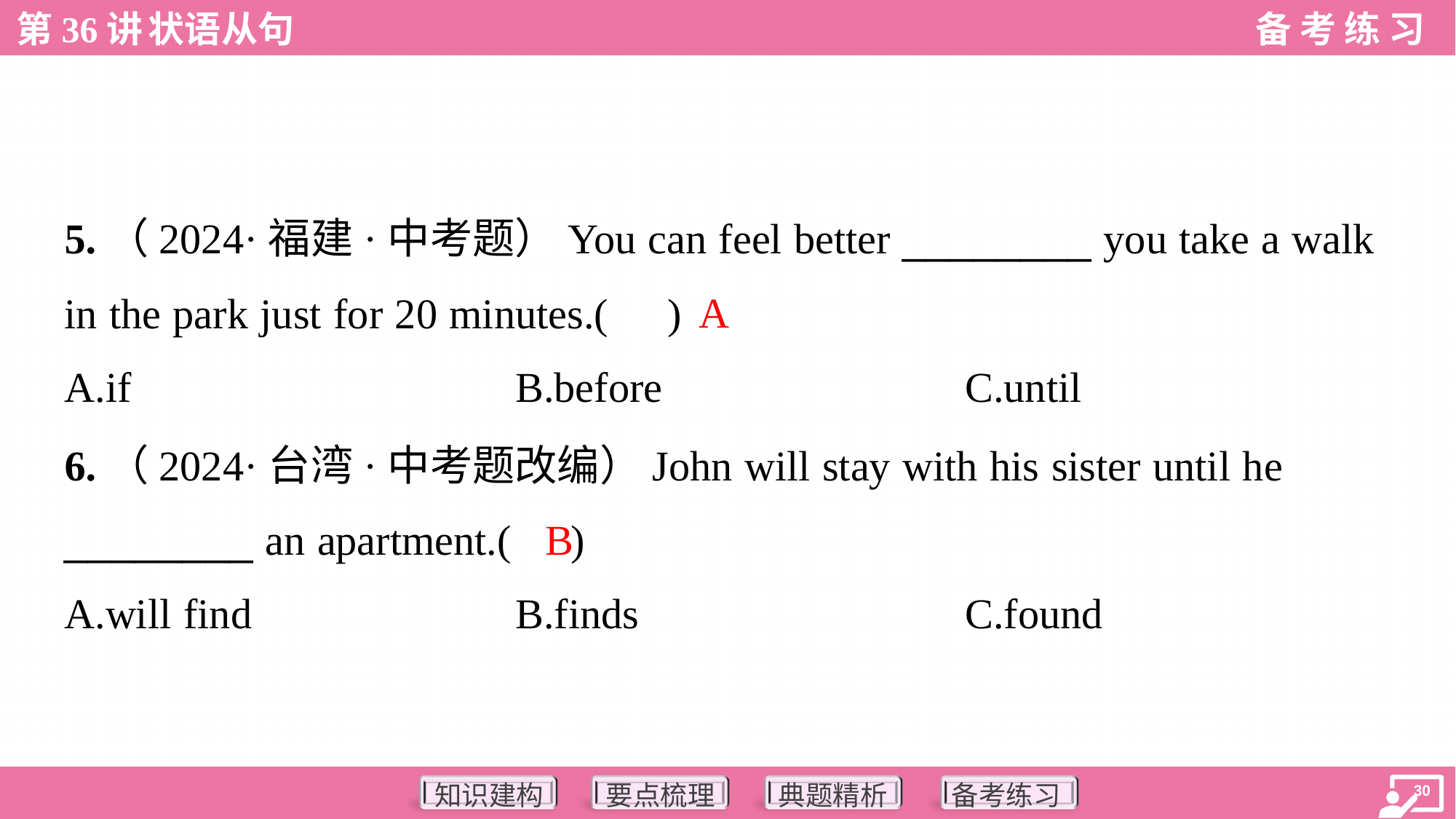

5.（2024·福建·中考题）You can feel better ________ you take a walk
in the park just for 20 minutes.(     )
A
A.if	B.before	C.until
6.（2024·台湾·中考题改编）John will stay with his sister until he
________ an apartment.(     )
B
A.will find	B.finds	C.found